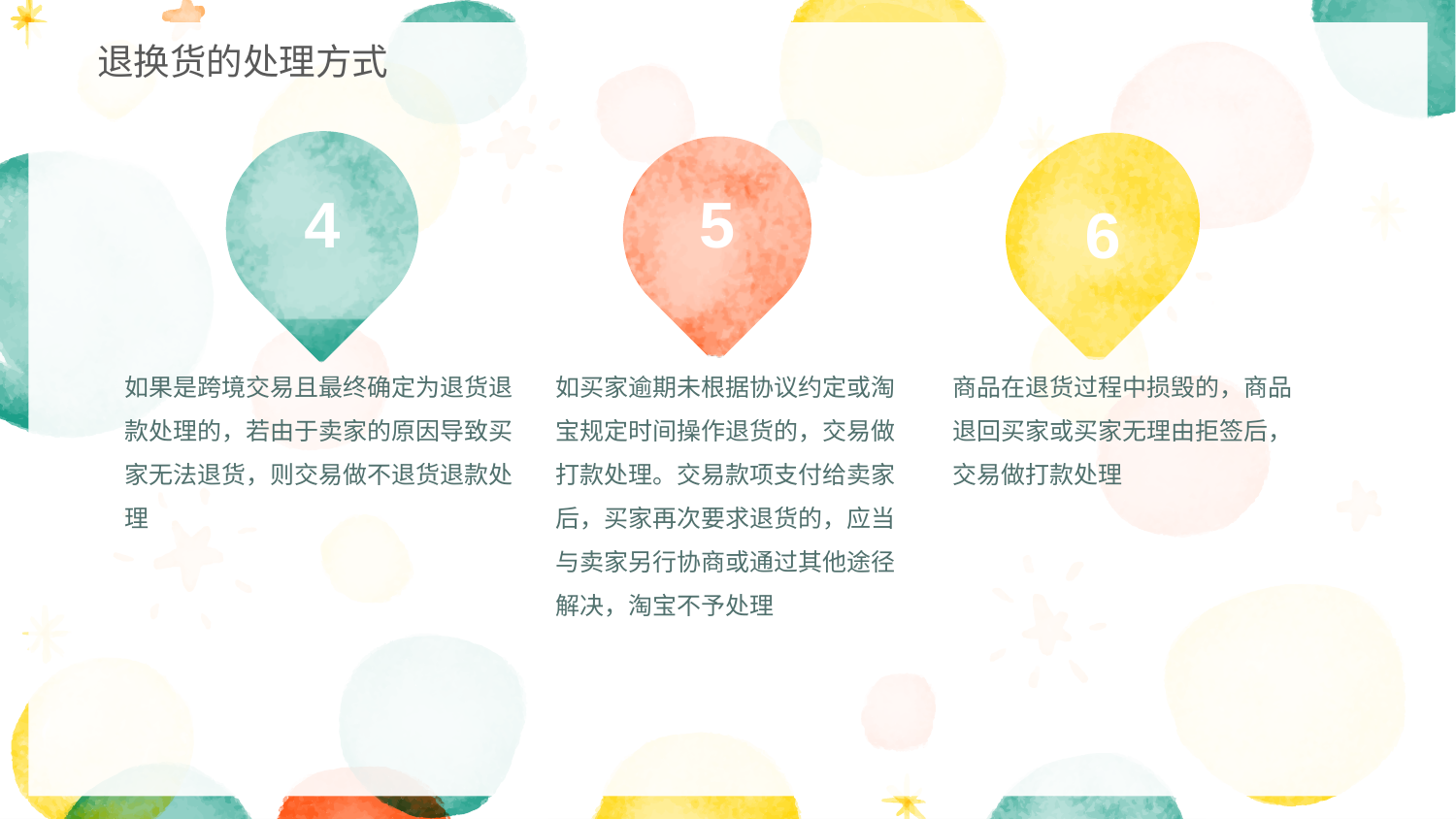

退换货的处理方式

4

5

6
如果是跨境交易且最终确定为退货退款处理的，若由于卖家的原因导致买家无法退货，则交易做不退货退款处理
如买家逾期未根据协议约定或淘宝规定时间操作退货的，交易做打款处理。交易款项支付给卖家后，买家再次要求退货的，应当与卖家另行协商或通过其他途径解决，淘宝不予处理
商品在退货过程中损毁的，商品退回买家或买家无理由拒签后，交易做打款处理